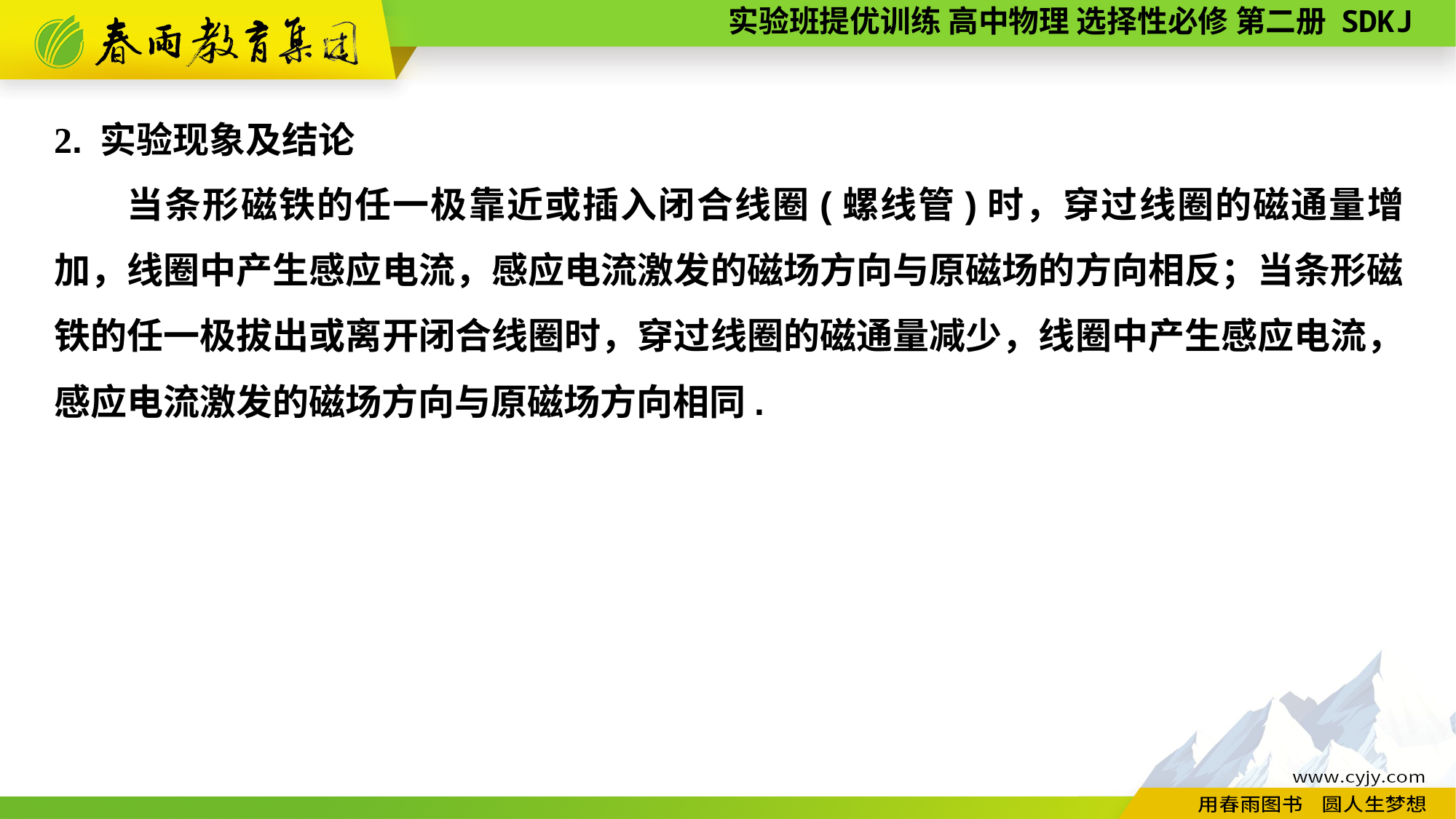

2. 实验现象及结论
当条形磁铁的任一极靠近或插入闭合线圈(螺线管)时，穿过线圈的磁通量增加，线圈中产生感应电流，感应电流激发的磁场方向与原磁场的方向相反；当条形磁铁的任一极拔出或离开闭合线圈时，穿过线圈的磁通量减少，线圈中产生感应电流，感应电流激发的磁场方向与原磁场方向相同.